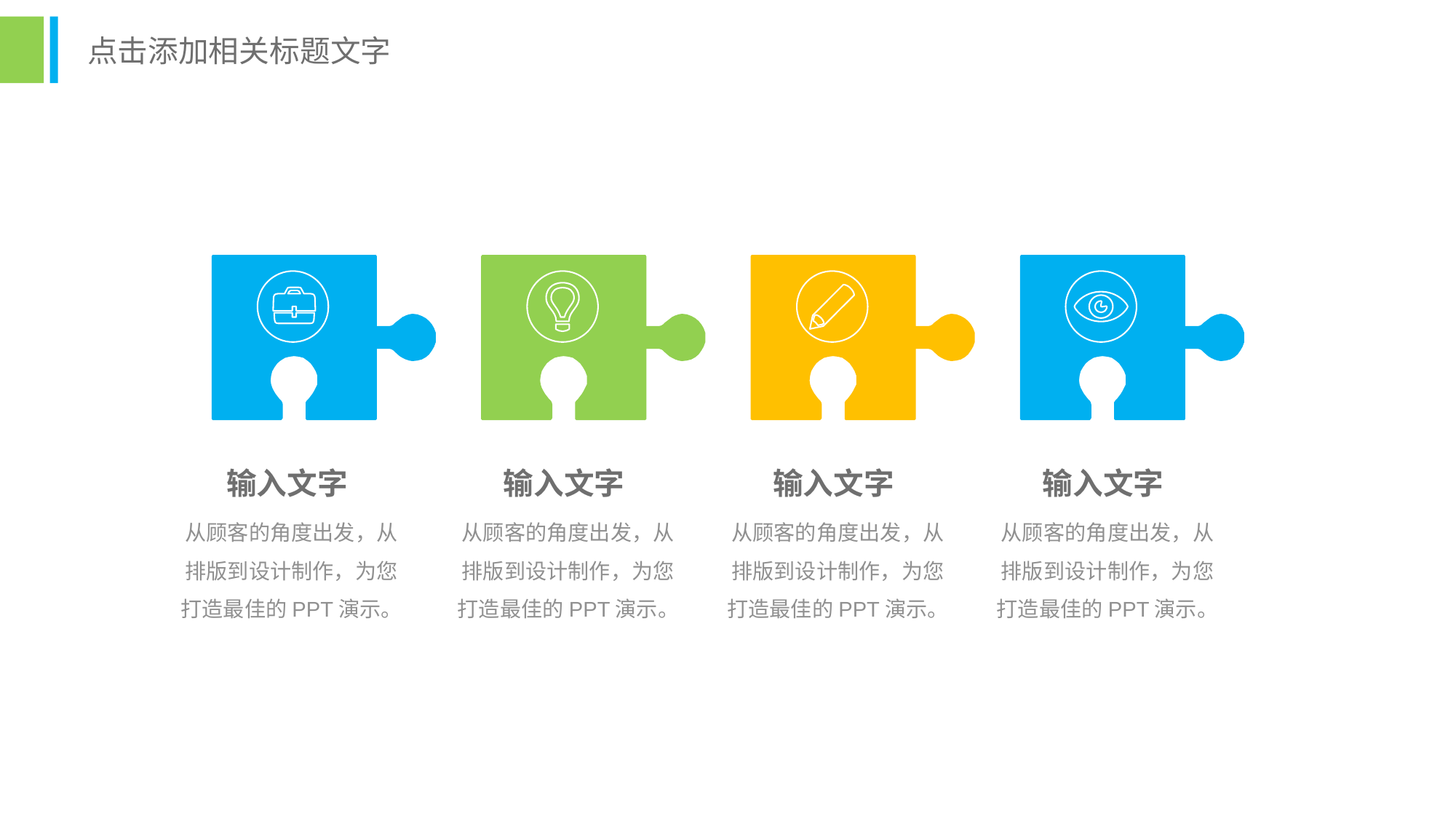

点击添加相关标题文字

输入文字
输入文字
输入文字
输入文字
从顾客的角度出发，从排版到设计制作，为您打造最佳的PPT演示。
从顾客的角度出发，从排版到设计制作，为您打造最佳的PPT演示。
从顾客的角度出发，从排版到设计制作，为您打造最佳的PPT演示。
从顾客的角度出发，从排版到设计制作，为您打造最佳的PPT演示。